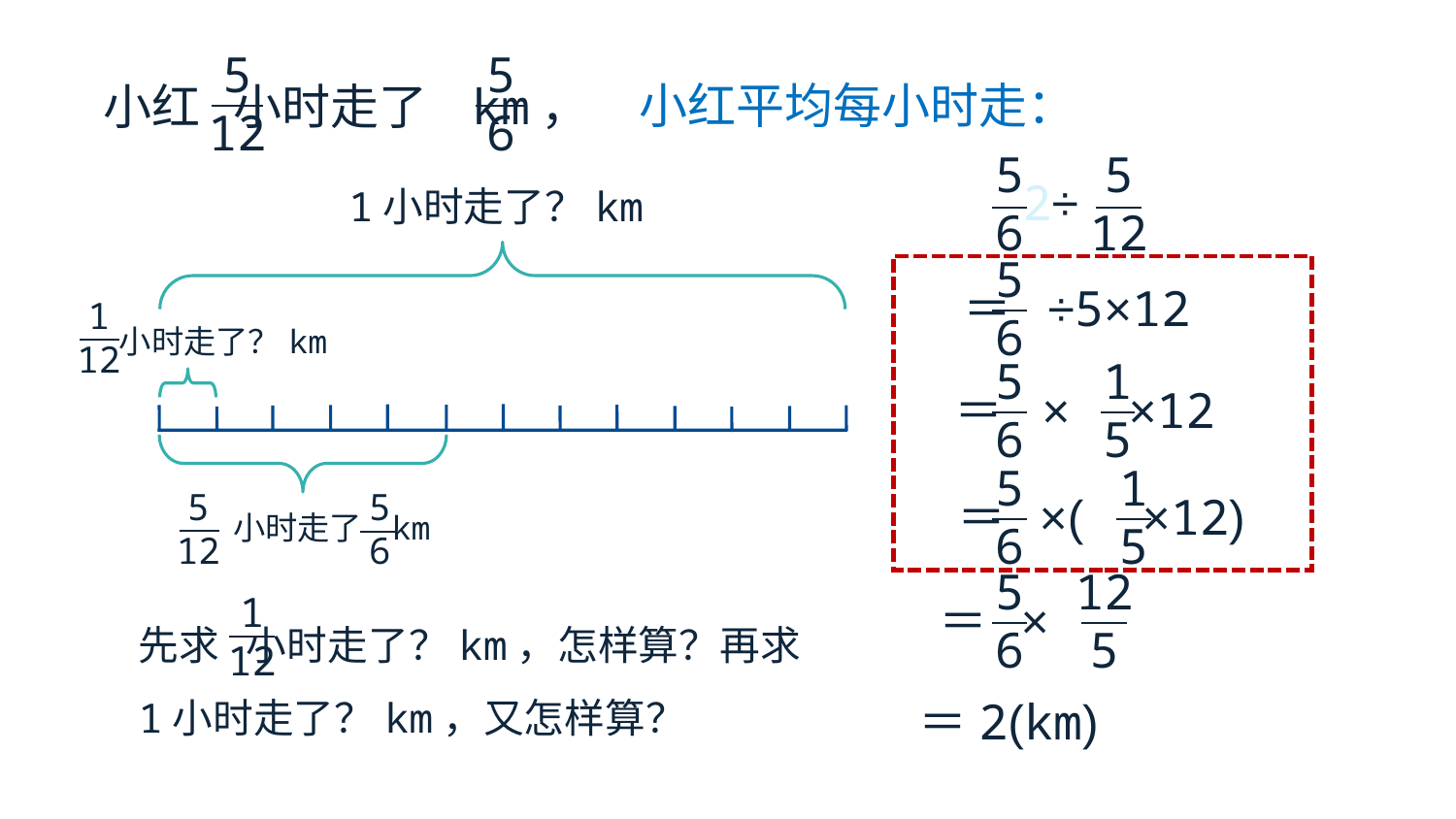

5
12
5
6
小红平均每小时走：
小红   小时走了   km，
5
6
5
12
2÷

1小时走了？km
5
6
＝   ÷5×12

1
12
小时走了？km

5
6
＝   ×  ×12
1
5

5
12
小时走了   km
5
6
5
6
＝  ×(  ×12)
1
5
5
6
＝  ×
12
5
1
12
先求   小时走了？km，怎样算？再求1小时走了？km，又怎样算？
＝2(km)